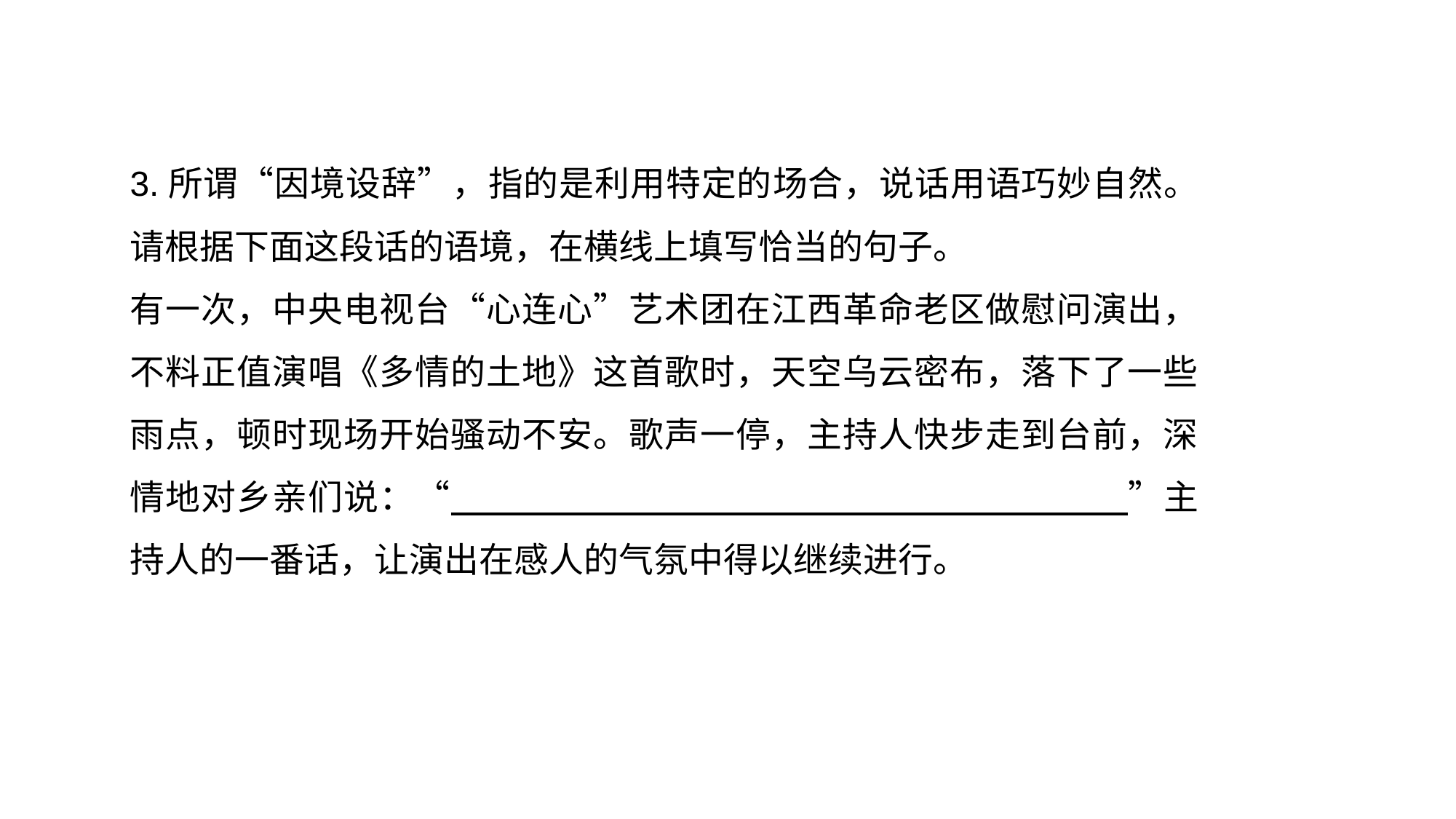

3.所谓“因境设辞”，指的是利用特定的场合，说话用语巧妙自然。请根据下面这段话的语境，在横线上填写恰当的句子。
有一次，中央电视台“心连心”艺术团在江西革命老区做慰问演出，不料正值演唱《多情的土地》这首歌时，天空乌云密布，落下了一些雨点，顿时现场开始骚动不安。歌声一停，主持人快步走到台前，深情地对乡亲们说：“　　　　　　　　　　　　　　　　　　　”主持人的一番话，让演出在感人的气氛中得以继续进行。